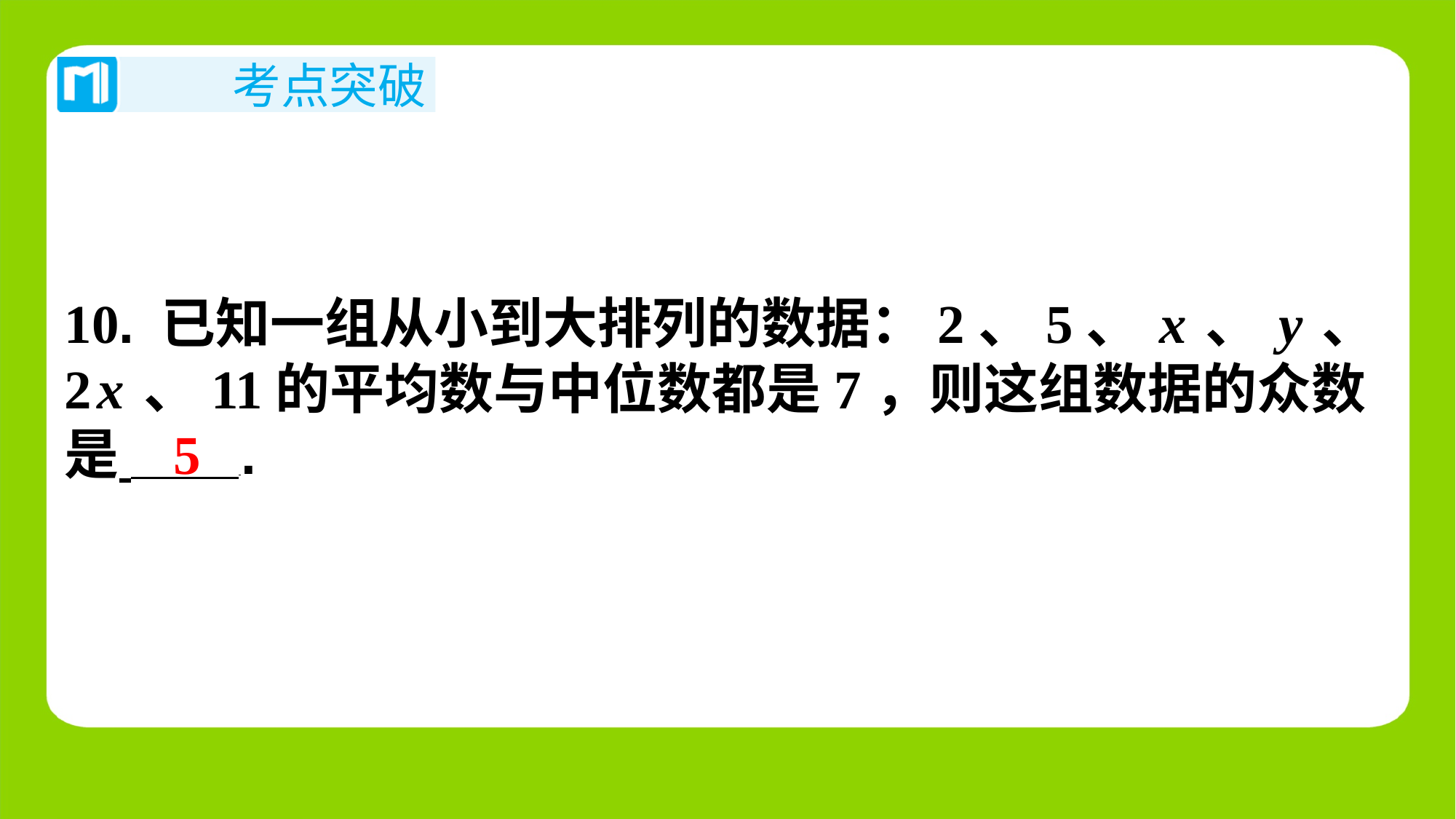

10. 已知一组从小到大排列的数据：2、5、x、y、
2x、11的平均数与中位数都是7，则这组数据的众数
是                  ⁠.
5